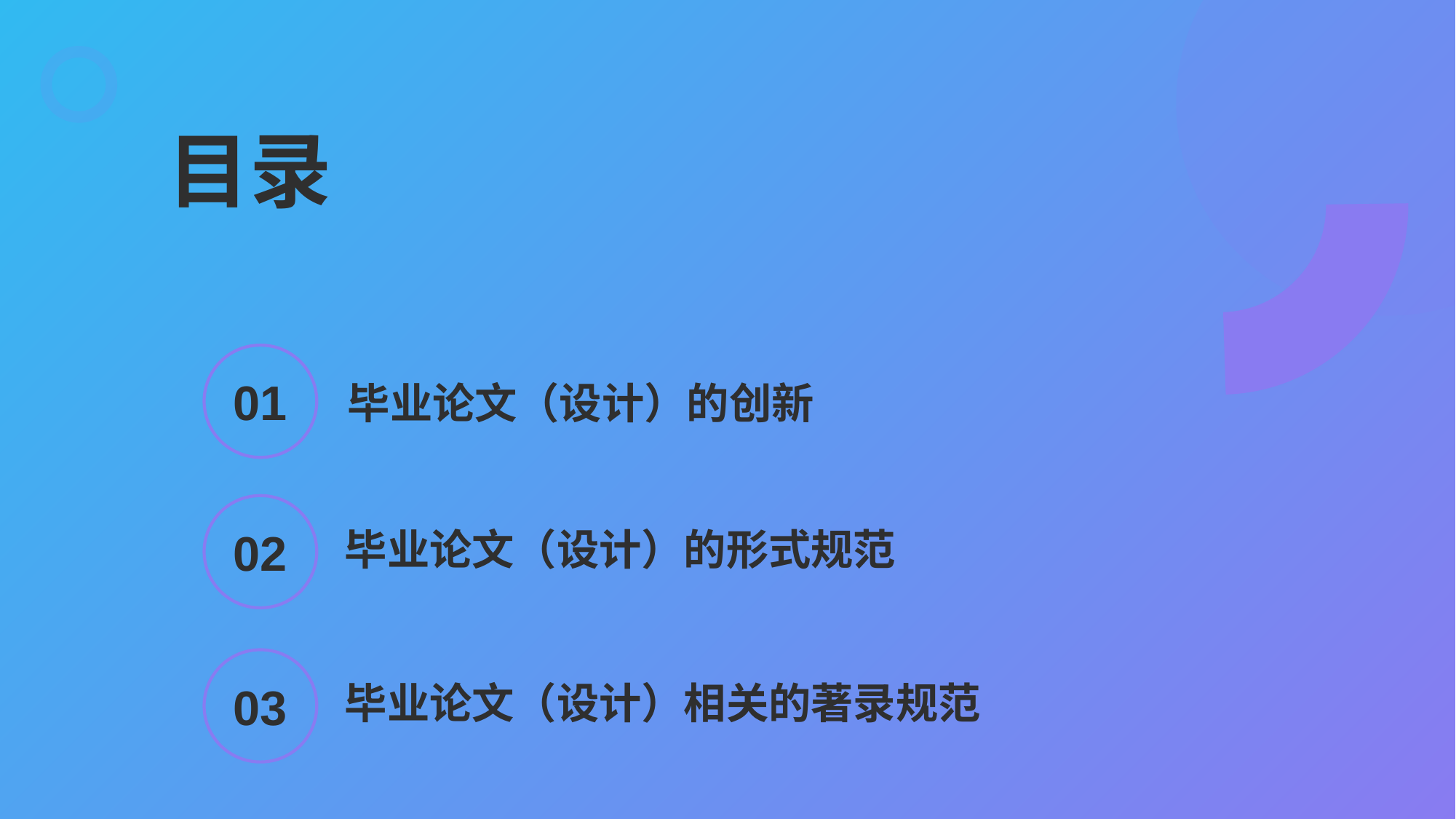

目录
01
　毕业论文（设计）的创新
02
毕业论文（设计）的形式规范
03
毕业论文（设计）相关的著录规范